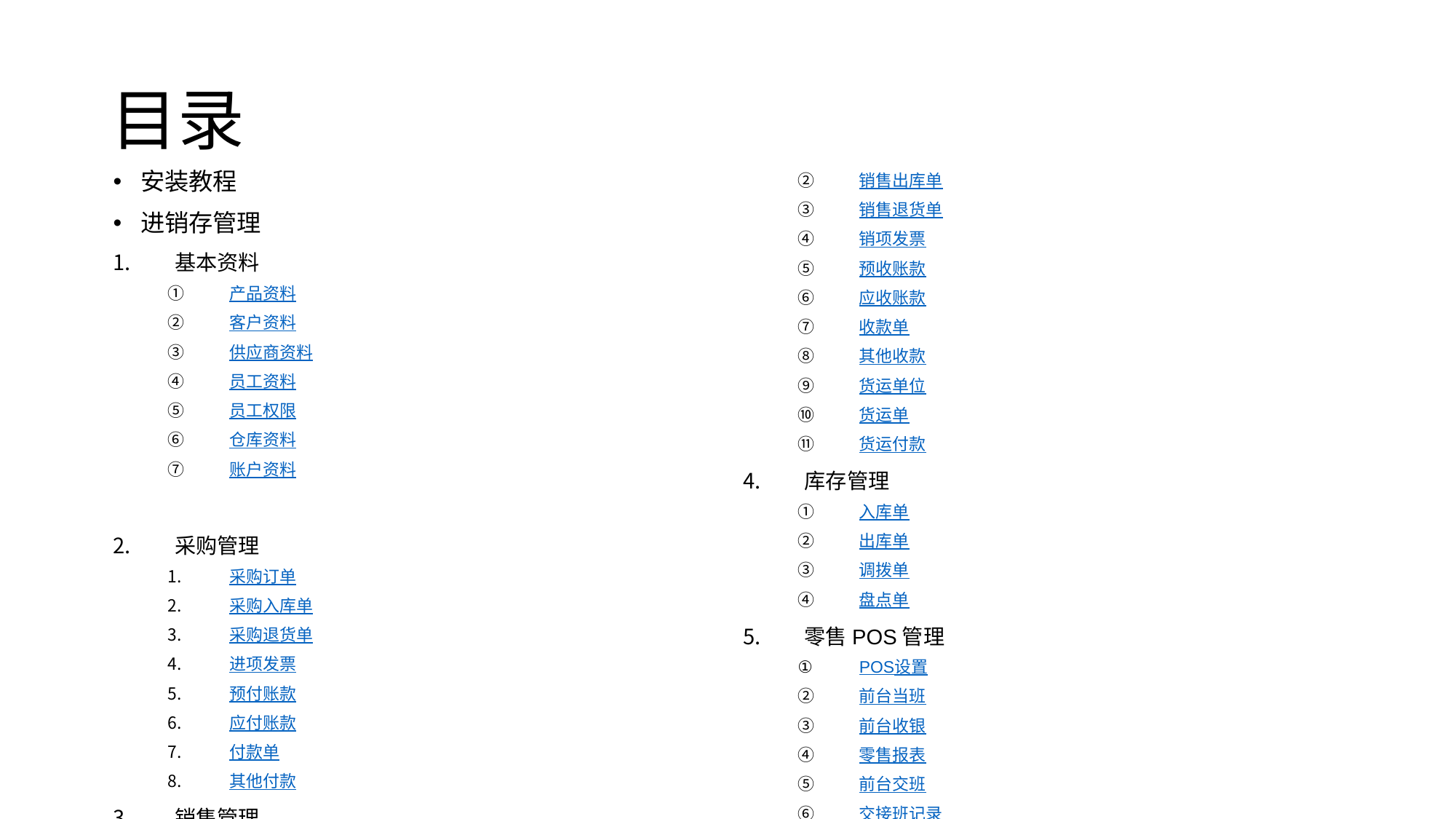

# 目录
安装教程
进销存管理
基本资料
产品资料
客户资料
供应商资料
员工资料
员工权限
仓库资料
账户资料

采购管理
采购订单
采购入库单
采购退货单
进项发票
预付账款
应付账款
付款单
其他付款
销售管理
销售定单
销售出库单
销售退货单
销项发票
预收账款
应收账款
收款单
其他收款
货运单位
货运单
货运付款
库存管理
入库单
出库单
调拨单
盘点单
零售POS管理
POS设置
前台当班
前台收银
零售报表
前台交班
交接班记录
日终处理